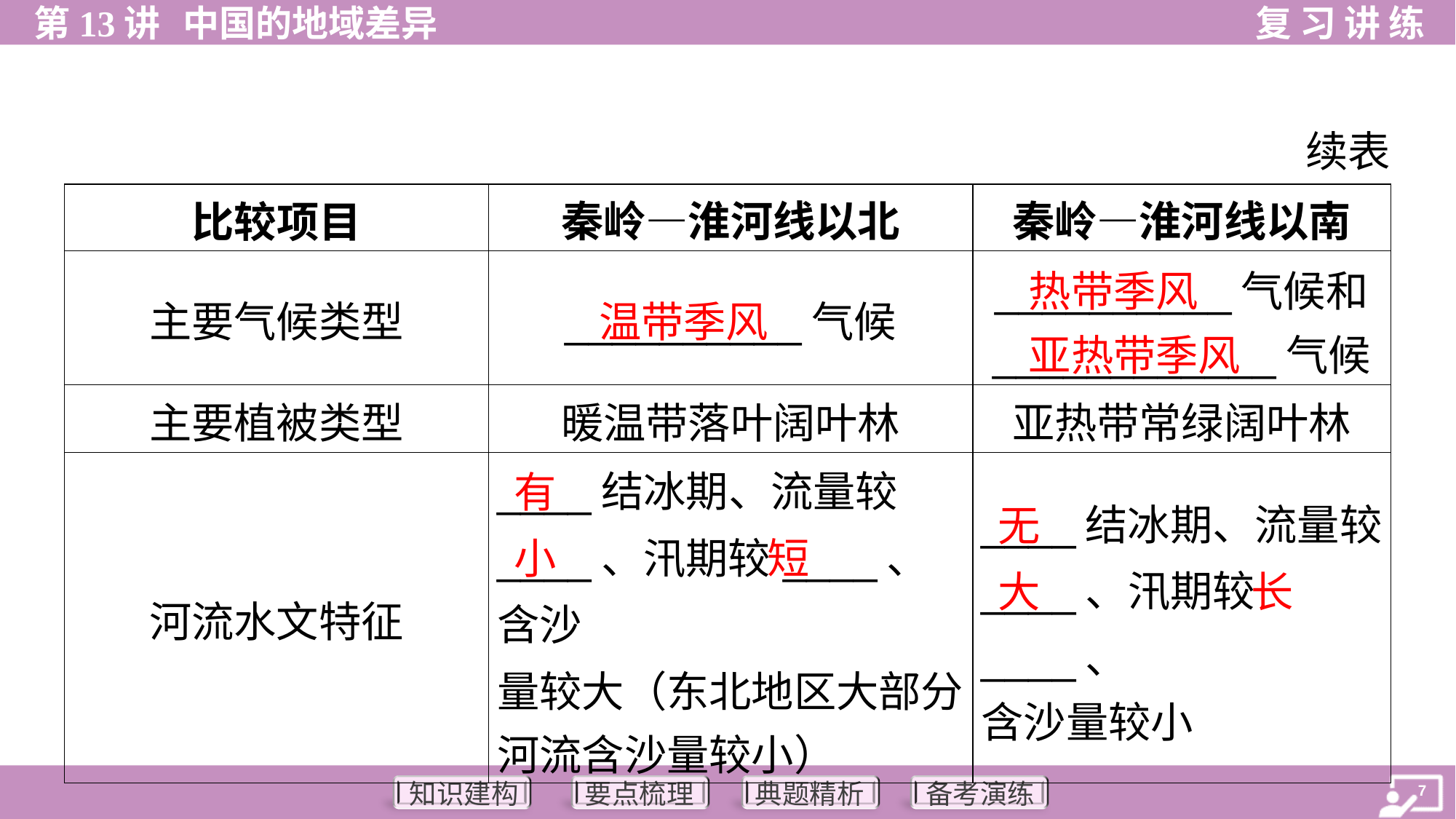

续表
| 比较项目 | 秦岭—淮河线以北 | 秦岭—淮河线以南 |
| --- | --- | --- |
| 主要气候类型 | \_\_\_\_\_\_\_\_\_\_气候 | \_\_\_\_\_\_\_\_\_\_气候和 \_\_\_\_\_\_\_\_\_\_\_\_气候 |
| 主要植被类型 | 暖温带落叶阔叶林 | 亚热带常绿阔叶林 |
| 河流水文特征 | \_\_\_\_结冰期、流量较 \_\_\_\_、汛期较\_\_\_\_、含沙 量较大（东北地区大部分 河流含沙量较小） | \_\_\_\_结冰期、流量较 \_\_\_\_、汛期较\_\_\_\_、 含沙量较小 |
热带季风
温带季风
亚热带季风
有
无
小
短
大
长